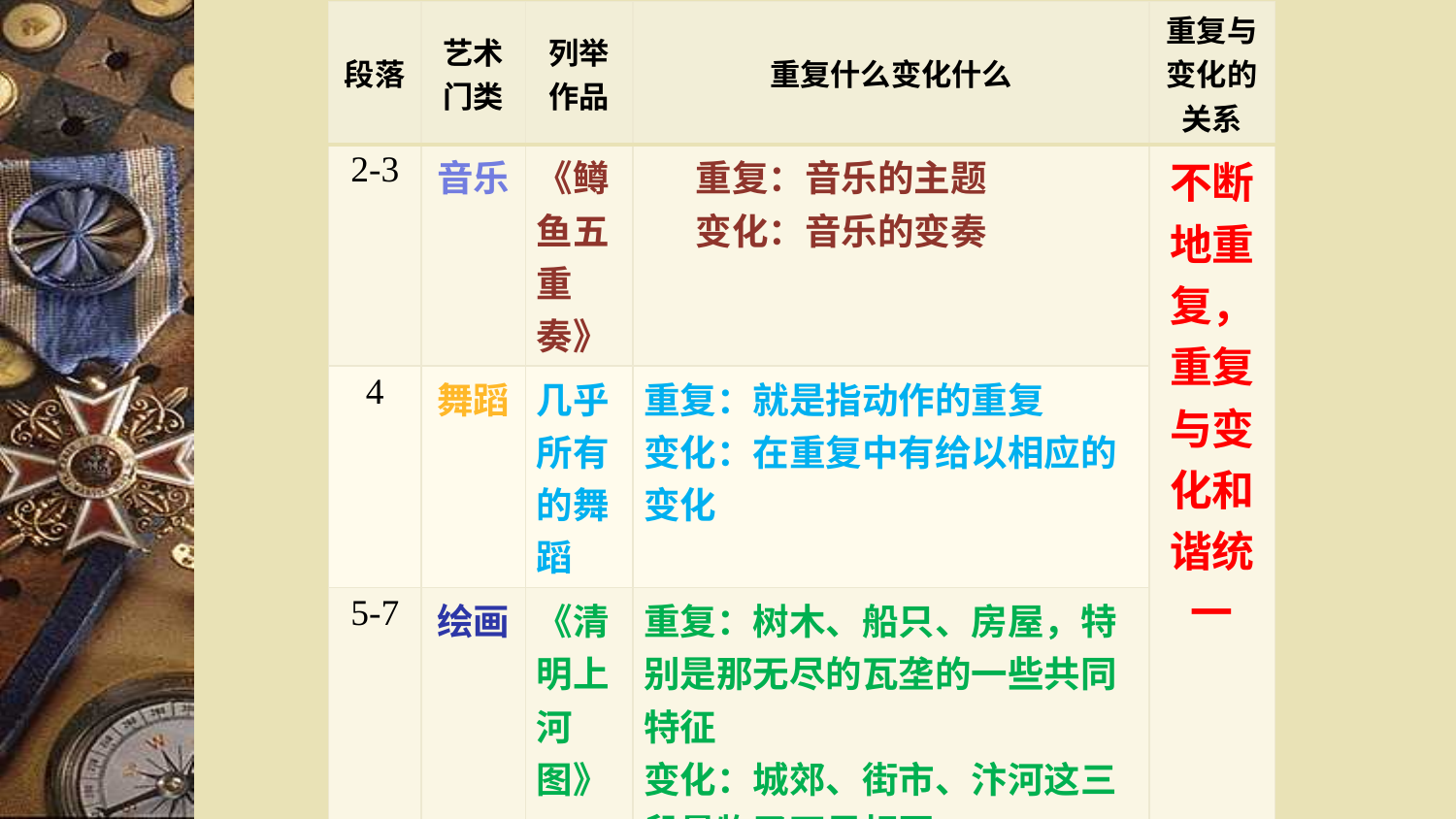

| 段落 | 艺术门类 | 列举作品 | 重复什么变化什么 | 重复与变化的关系 |
| --- | --- | --- | --- | --- |
| 2-3 | 音乐 | 《鳟鱼五重奏》 | 重复：音乐的主题 变化：音乐的变奏 | 不断地重复，重复与变化和谐统一 |
| 4 | 舞蹈 | 几乎所有的舞蹈 | 重复：就是指动作的重复 变化：在重复中有给以相应的变化 |  |
| 5-7 | 绘画 | 《清明上河图》 | 重复：树木、船只、房屋，特别是那无尽的瓦垄的一些共同特征 变化：城郊、街市、汴河这三段景物又不尽相同 |  |
|  |  | 《放牧图》 | 重复：无数匹马的重复 变化：马在时空中场景的变换 |  |